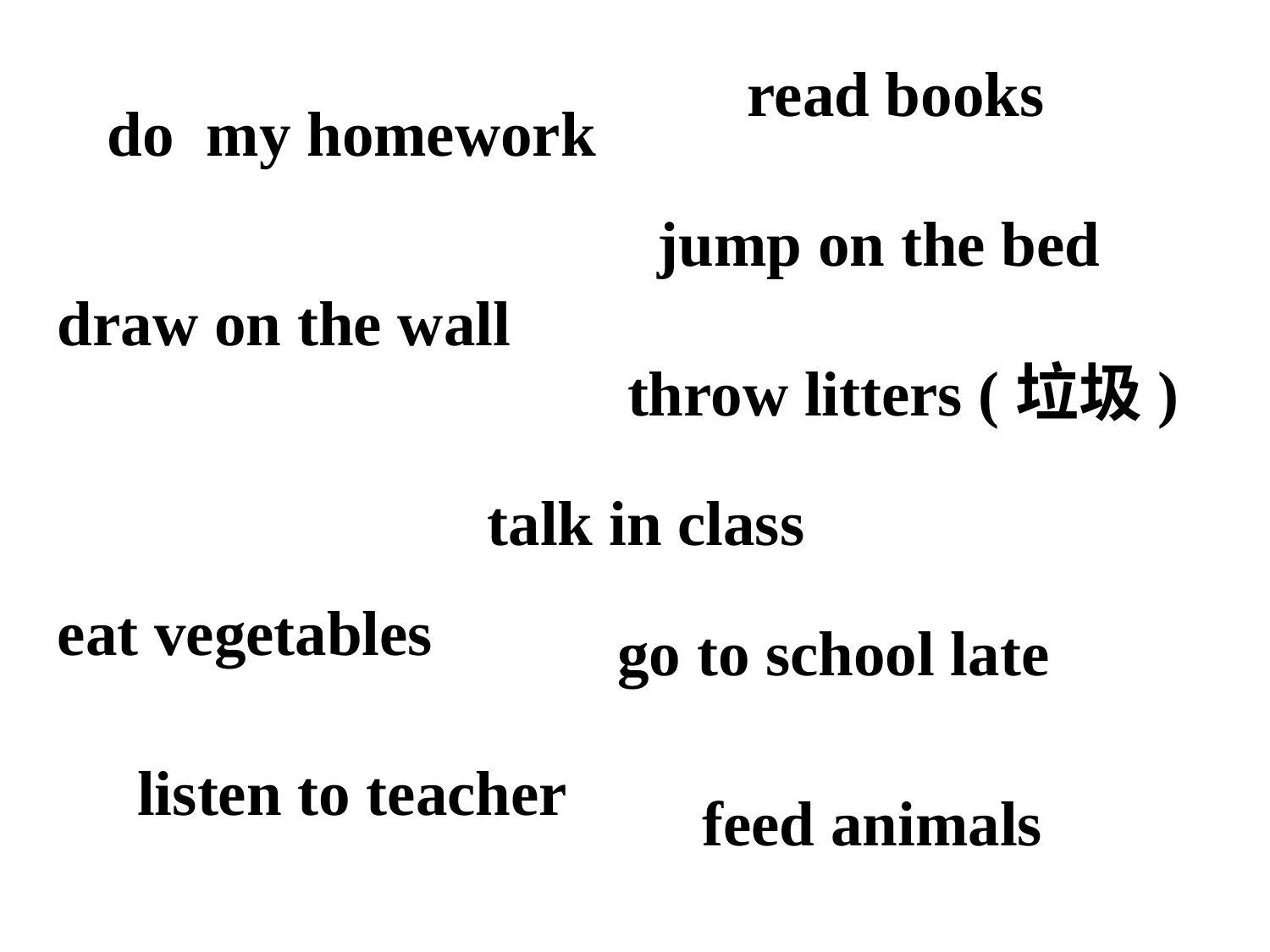

read books
do  my homework

jump on the bed
draw on the wall
throw litters (垃圾)
talk in class
eat vegetables
go to school late
listen to teacher
feed animals